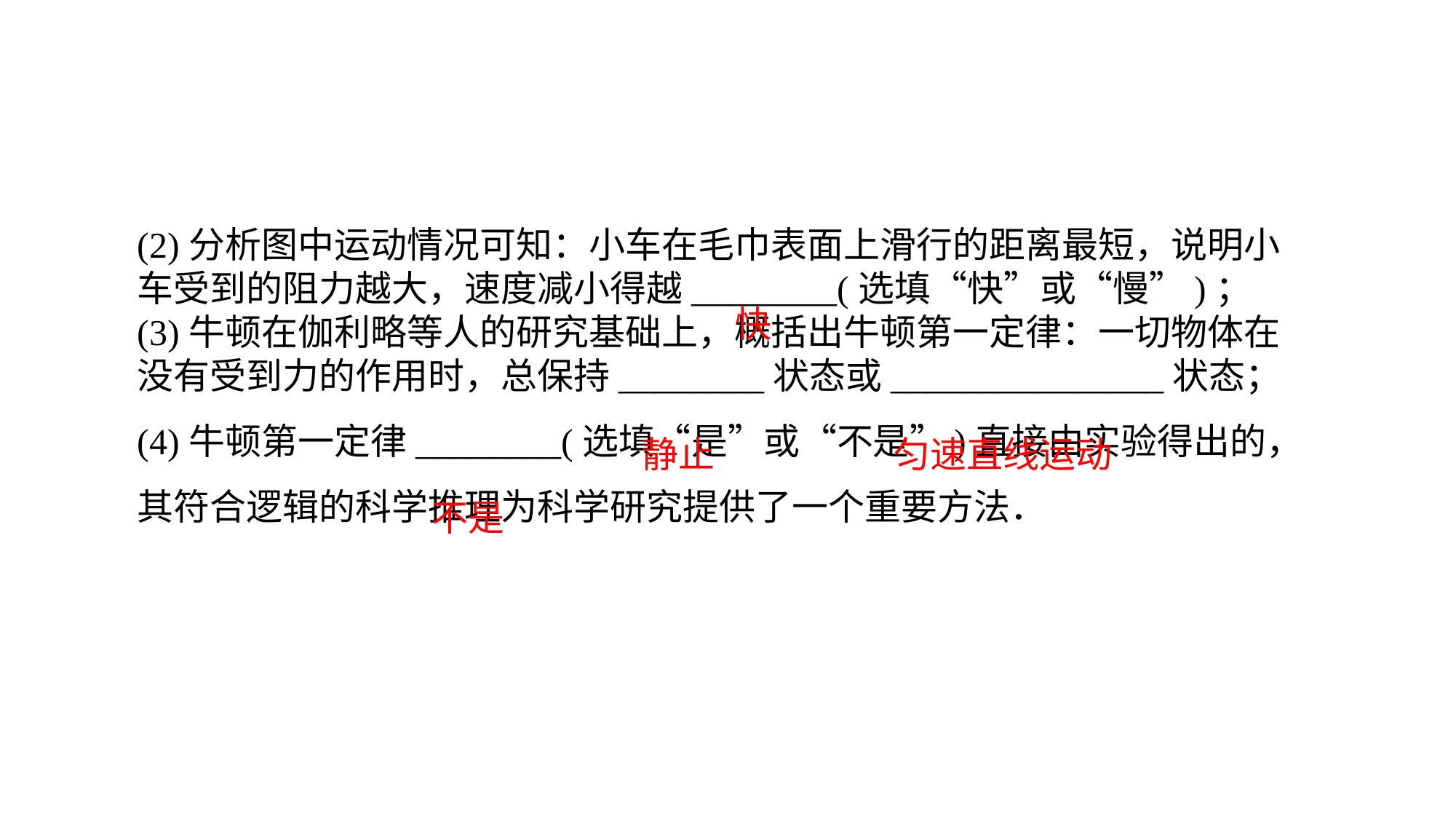

(2)分析图中运动情况可知：小车在毛巾表面上滑行的距离最短，说明小车受到的阻力越大，速度减小得越________(选填“快”或“慢”)；(3)牛顿在伽利略等人的研究基础上，概括出牛顿第一定律：一切物体在没有受到力的作用时，总保持________状态或_______________状态；(4)牛顿第一定律________(选填“是”或“不是”)直接由实验得出的，其符合逻辑的科学推理为科学研究提供了一个重要方法．
快
静止
匀速直线运动
不是